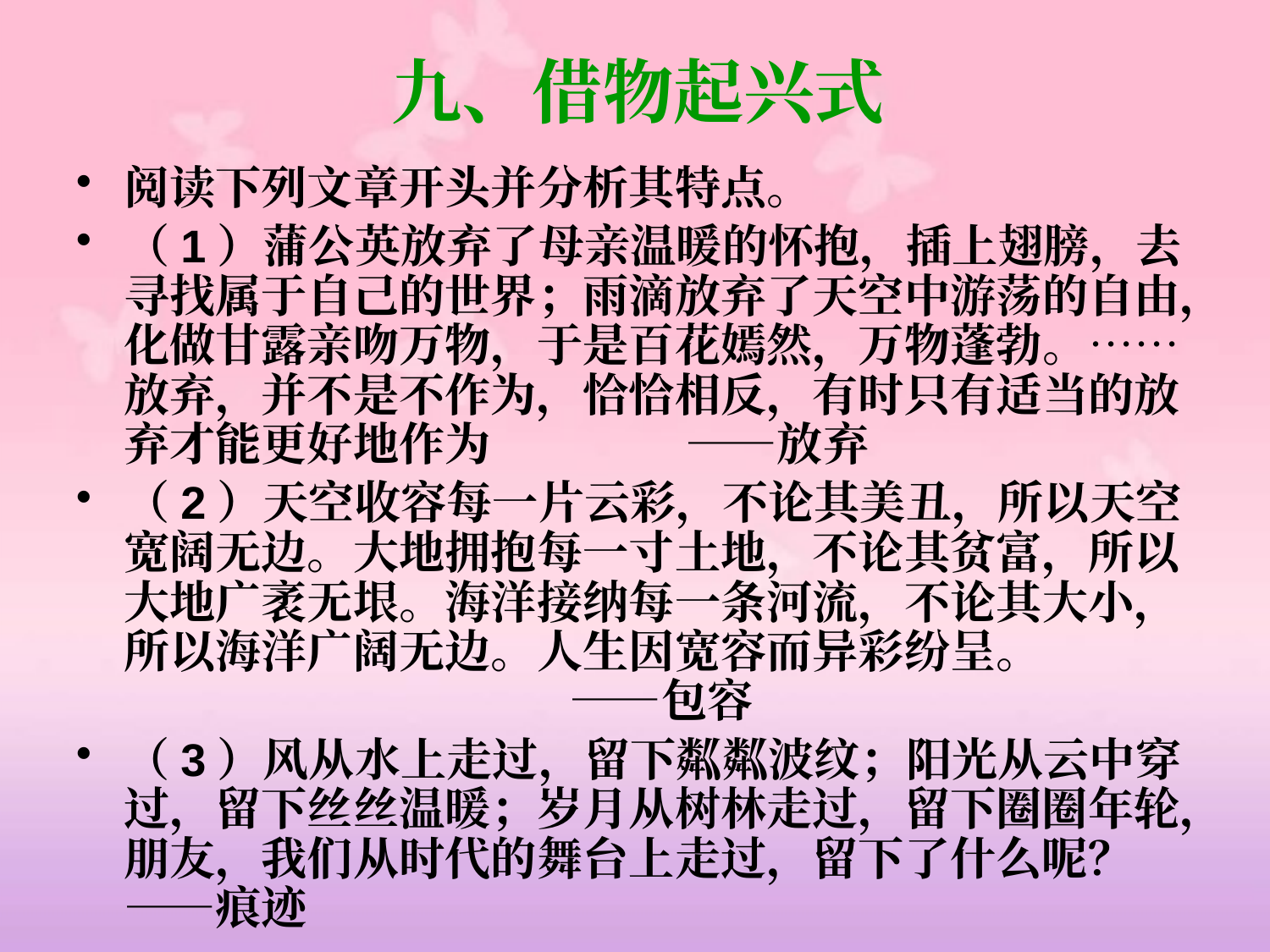

# 九、借物起兴式
阅读下列文章开头并分析其特点。
（1）蒲公英放弃了母亲温暖的怀抱，插上翅膀，去寻找属于自己的世界；雨滴放弃了天空中游荡的自由，化做甘露亲吻万物，于是百花嫣然，万物蓬勃。……放弃，并不是不作为，恰恰相反，有时只有适当的放弃才能更好地作为                 ——放弃
（2）天空收容每一片云彩，不论其美丑，所以天空宽阔无边。大地拥抱每一寸土地，不论其贫富，所以大地广袤无垠。海洋接纳每一条河流，不论其大小，所以海洋广阔无边。人生因宽容而异彩纷呈。                                                     ——包容
（3）风从水上走过，留下粼粼波纹；阳光从云中穿过，留下丝丝温暖；岁月从树林走过，留下圈圈年轮，朋友，我们从时代的舞台上走过，留下了什么呢？      ——痕迹